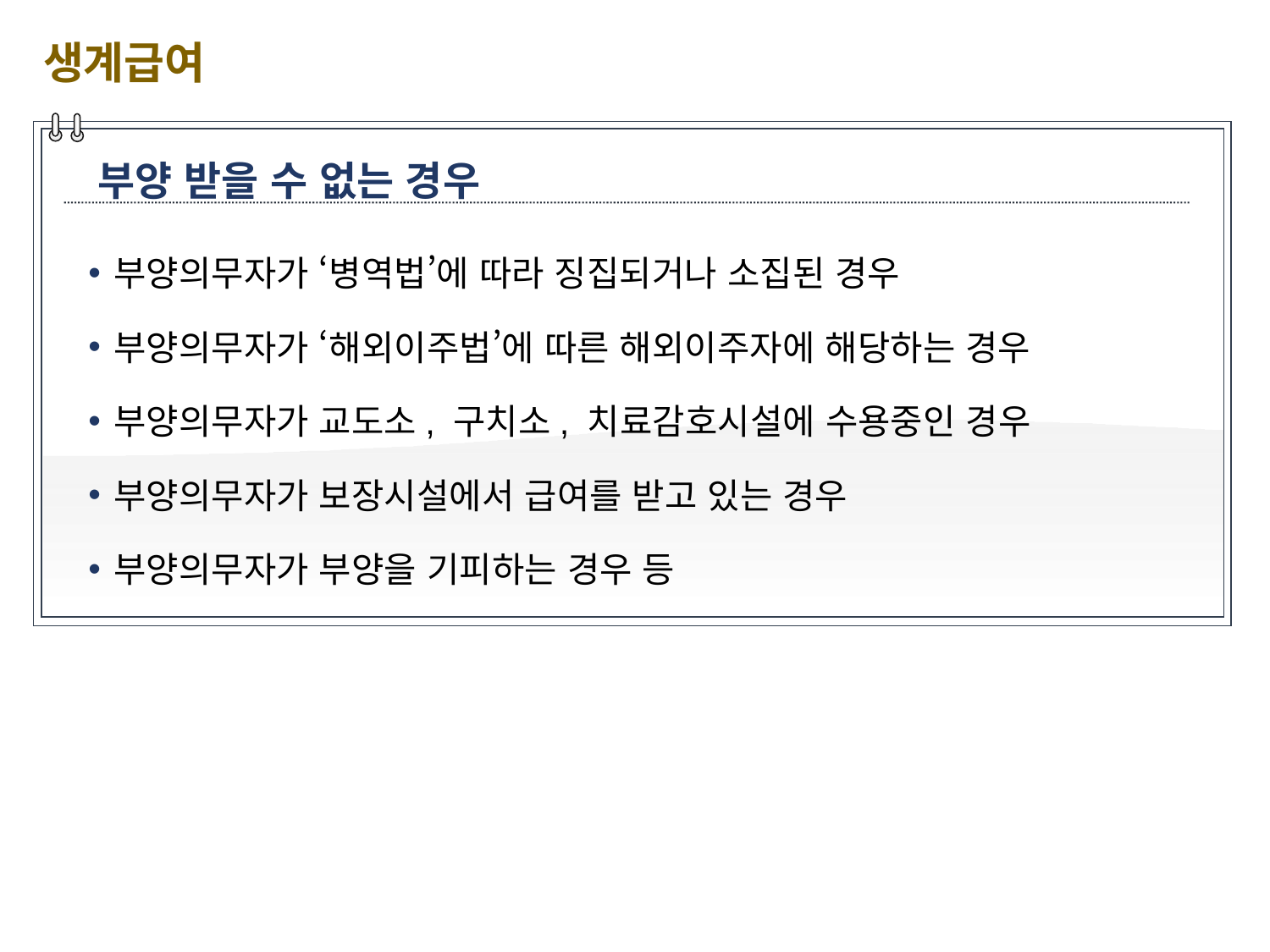

생계급여

부양 받을 수 없는 경우

부양의무자가 ‘병역법’에 따라 징집되거나 소집된 경우
부양의무자가 ‘해외이주법’에 따른 해외이주자에 해당하는 경우
부양의무자가 교도소, 구치소, 치료감호시설에 수용중인 경우
부양의무자가 보장시설에서 급여를 받고 있는 경우
부양의무자가 부양을 기피하는 경우 등